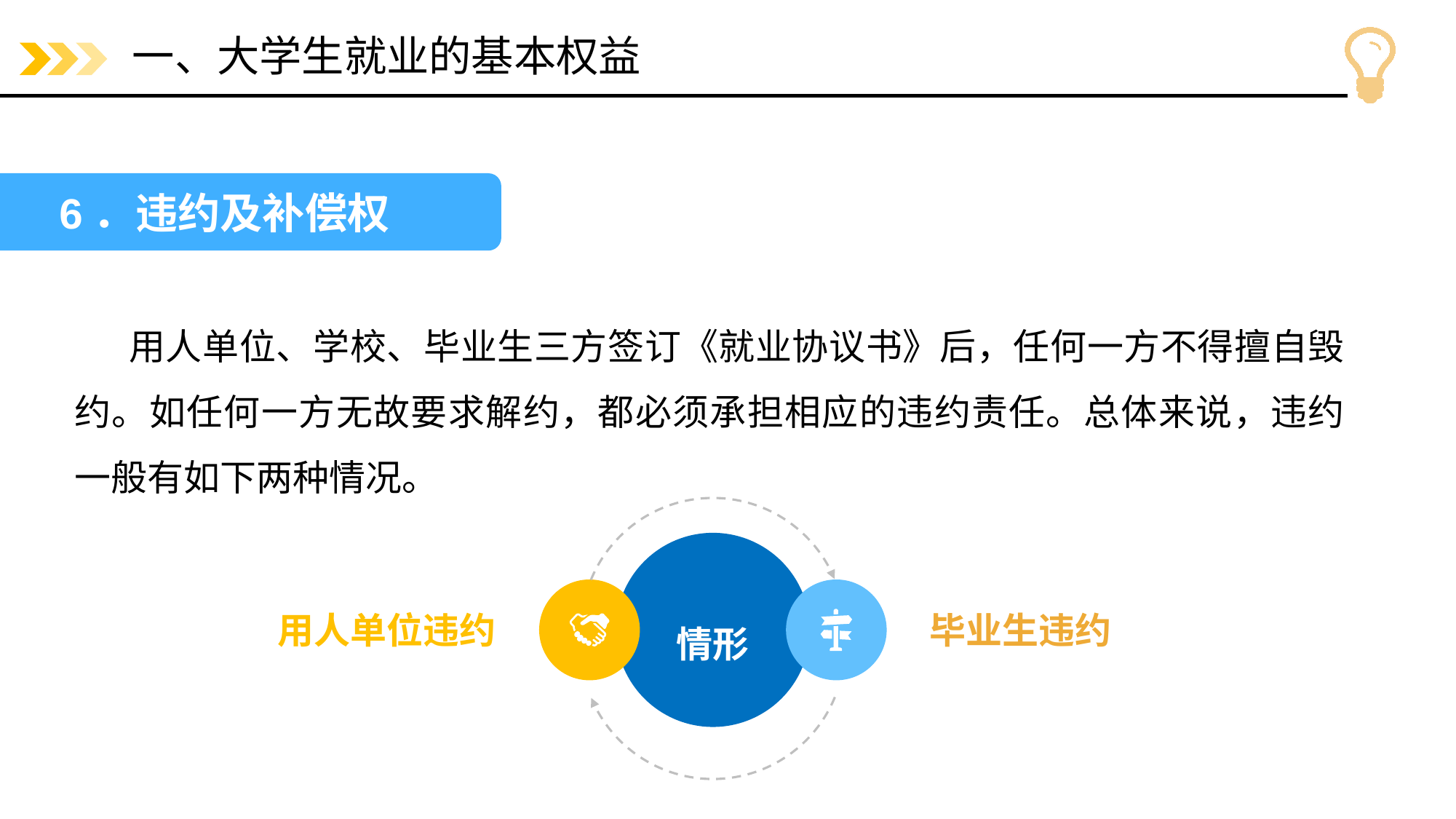

9
# 一、大学生就业的基本权益
6．违约及补偿权
用人单位、学校、毕业生三方签订《就业协议书》后，任何一方不得擅自毁约。如任何一方无故要求解约，都必须承担相应的违约责任。总体来说，违约一般有如下两种情况。

用人单位违约
毕业生违约

情形